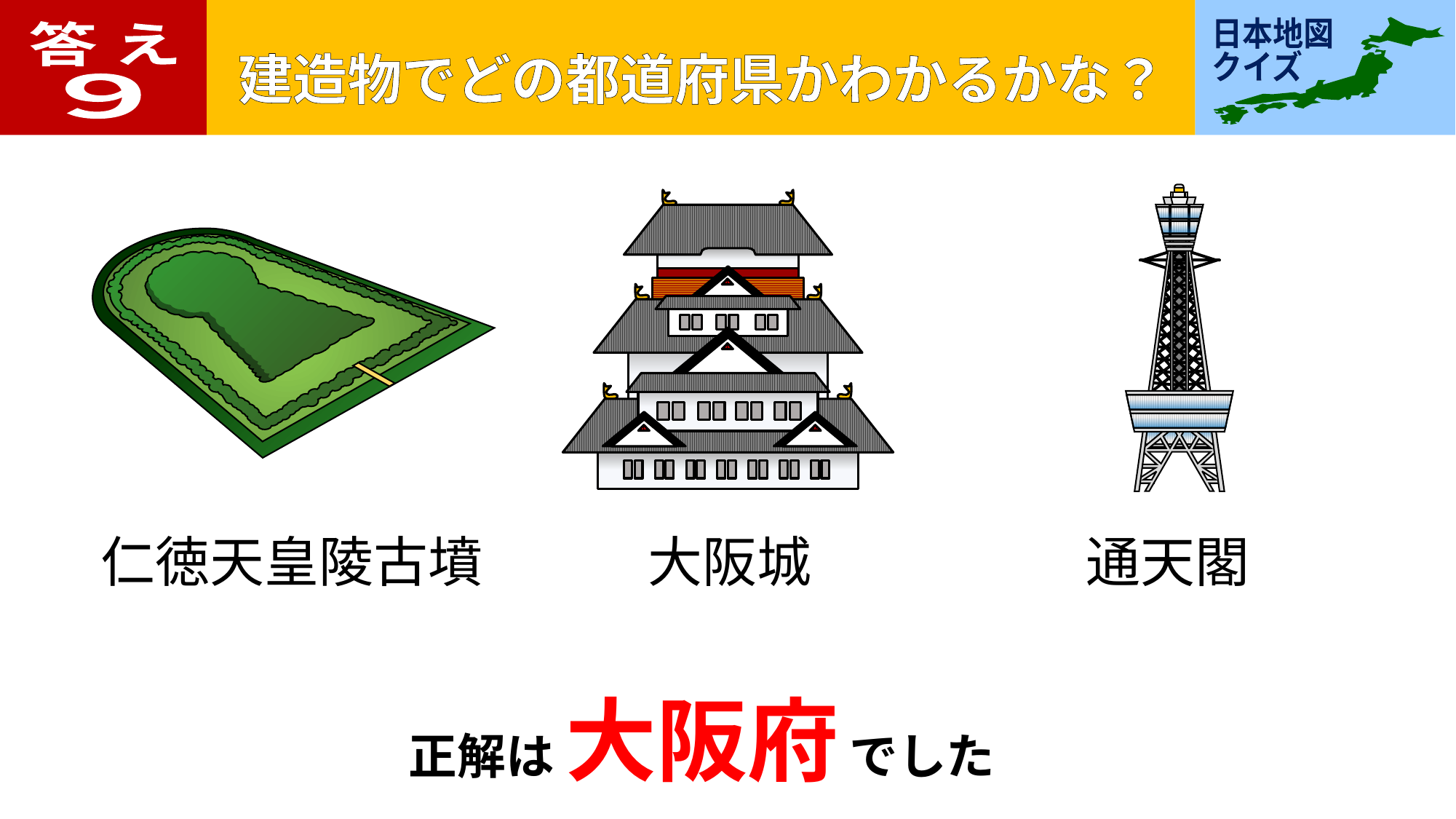

答 え
９

仁徳天皇陵古墳
大阪城
通天閣
正解は 大阪府 でした